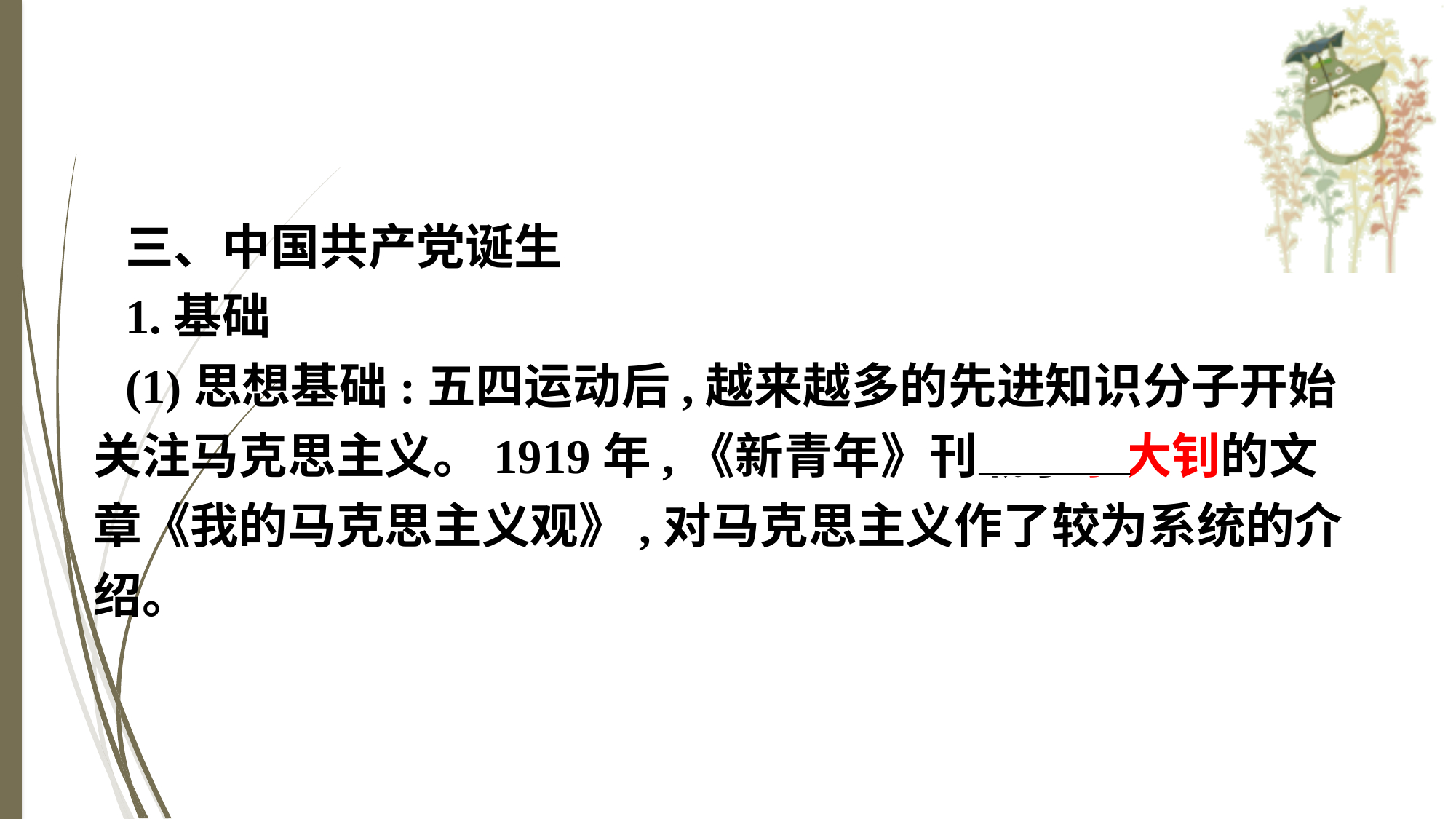

三、中国共产党诞生
1.基础
(1)思想基础:五四运动后,越来越多的先进知识分子开始关注马克思主义。1919年,《新青年》刊载了李大钊的文章《我的马克思主义观》,对马克思主义作了较为系统的介绍。